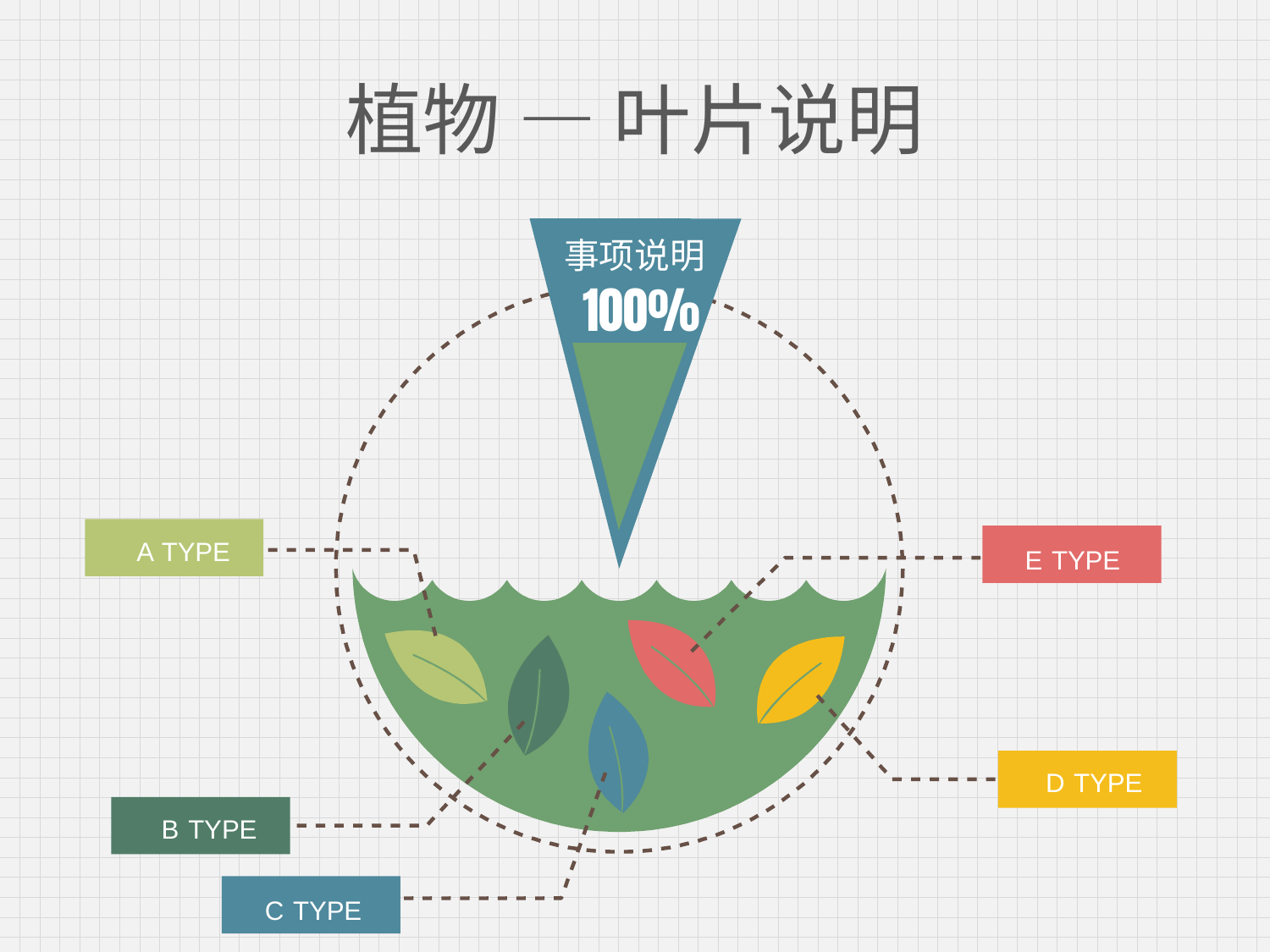

# 植物 — 叶片说明

事项说明

A
TYPE
E
TYPE

D
TYPE

B
TYPE

C
TYPE

100%